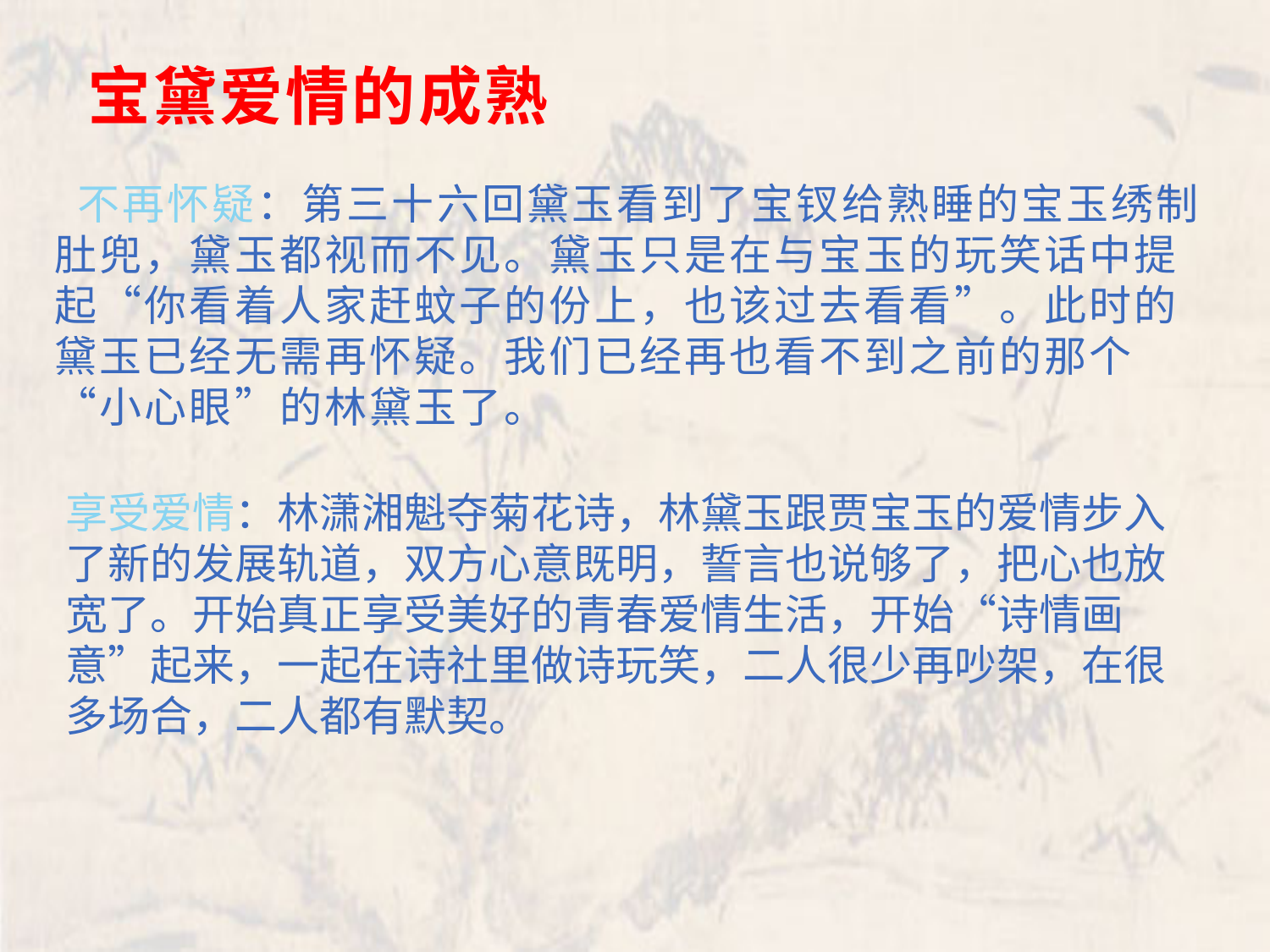

宝黛爱情的成熟
 不再怀疑：第三十六回黛玉看到了宝钗给熟睡的宝玉绣制肚兜，黛玉都视而不见。黛玉只是在与宝玉的玩笑话中提起“你看着人家赶蚊子的份上，也该过去看看”。此时的黛玉已经无需再怀疑。我们已经再也看不到之前的那个“小心眼”的林黛玉了。
享受爱情：林潇湘魁夺菊花诗，林黛玉跟贾宝玉的爱情步入了新的发展轨道，双方心意既明，誓言也说够了，把心也放宽了。开始真正享受美好的青春爱情生活，开始“诗情画意”起来，一起在诗社里做诗玩笑，二人很少再吵架，在很多场合，二人都有默契。